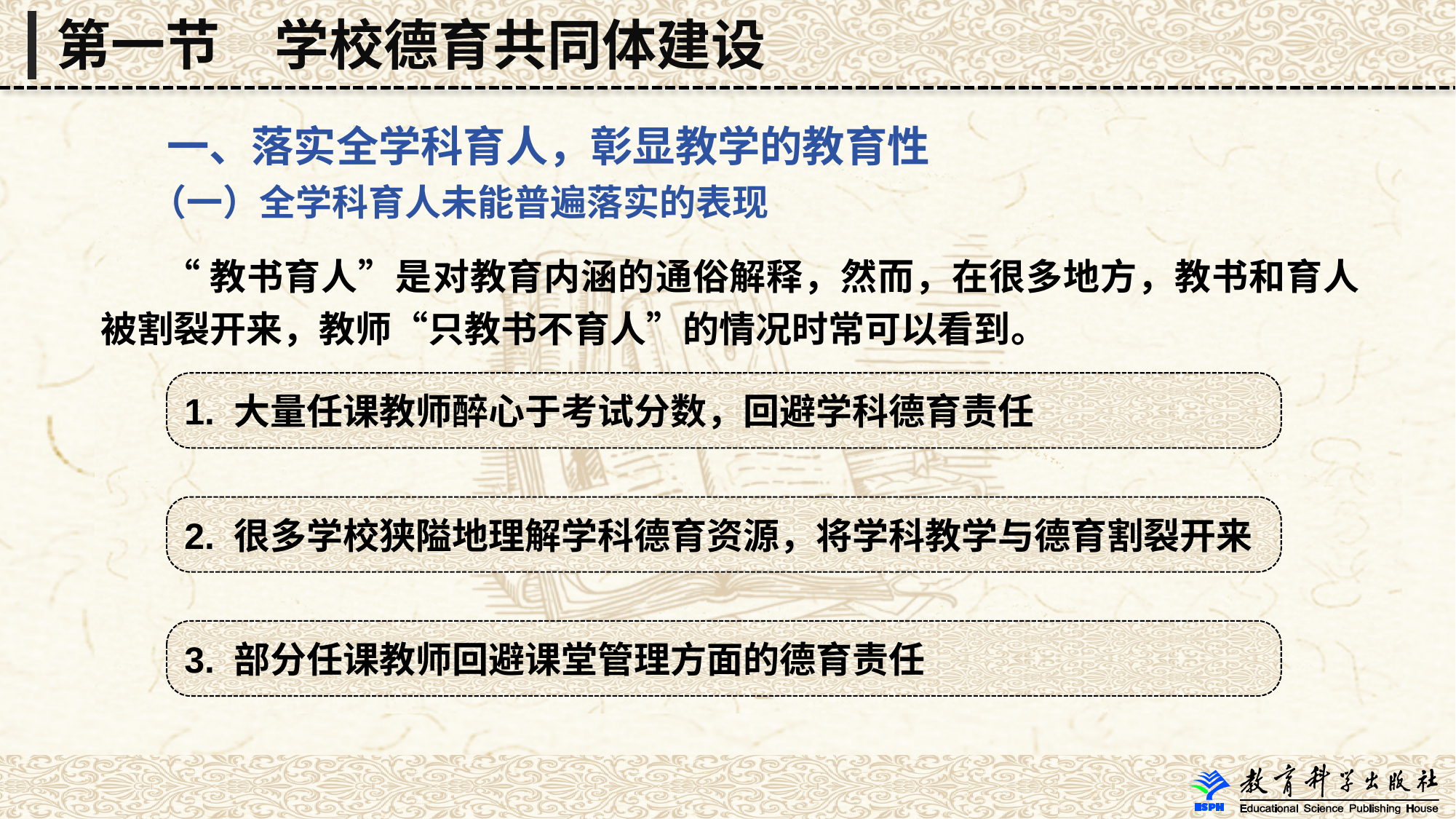

第一节　学校德育共同体建设
       一、落实全学科育人，彰显教学的教育性
     （一）全学科育人未能普遍落实的表现

       “教书育人”是对教育内涵的通俗解释，然而，在很多地方，教书和育人被割裂开来，教师“只教书不育人”的情况时常可以看到。
1. 大量任课教师醉心于考试分数，回避学科德育责任
2. 很多学校狭隘地理解学科德育资源，将学科教学与德育割裂开来
3. 部分任课教师回避课堂管理方面的德育责任